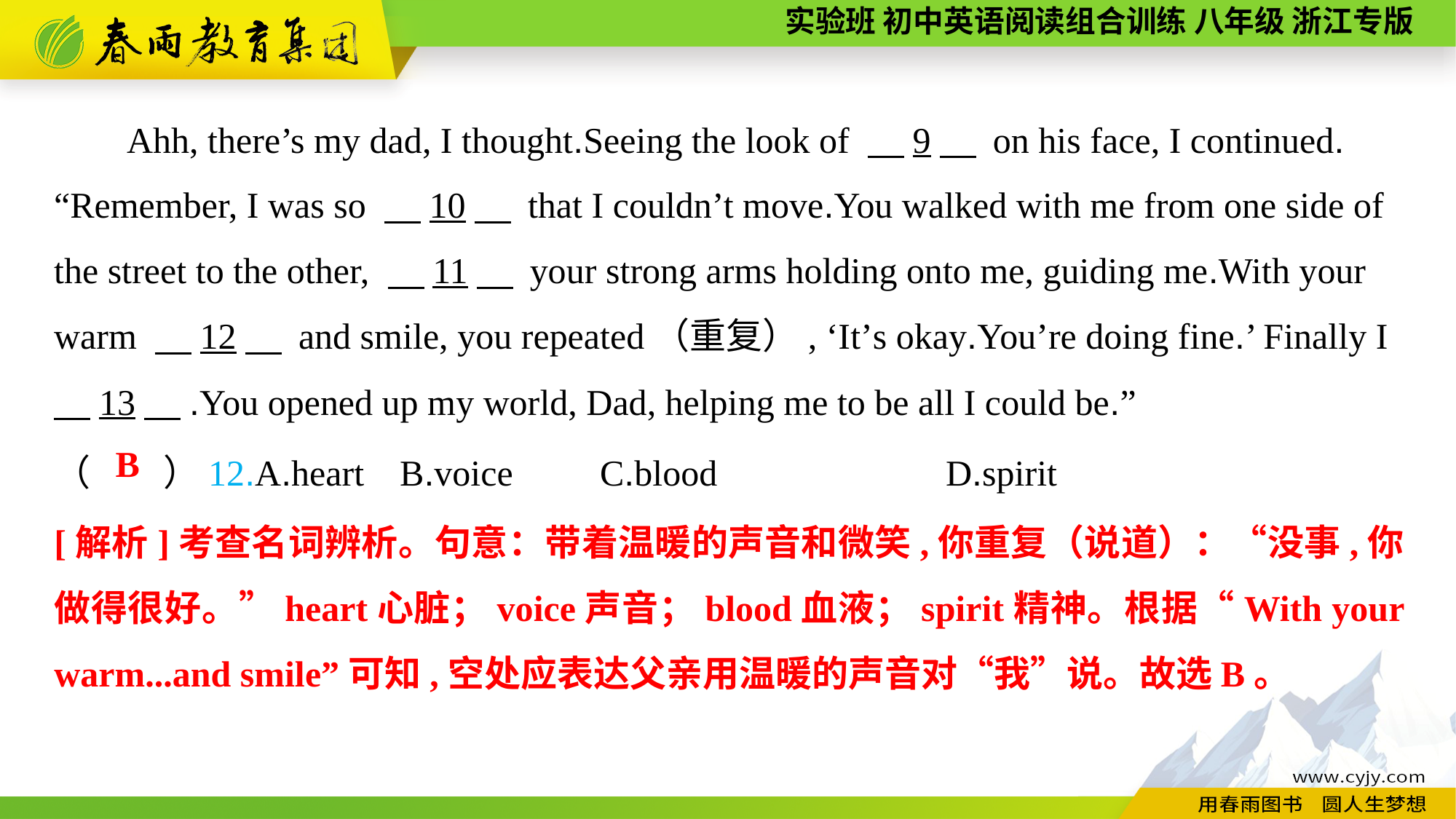

Ahh, there’s my dad, I thought.Seeing the look of 　9　 on his face, I continued.
“Remember, I was so 　10　 that I couldn’t move.You walked with me from one side of the street to the other, 　11　 your strong arms holding onto me, guiding me.With your warm 　12　 and smile, you repeated（重复）, ‘It’s okay.You’re doing fine.’ Finally I
　13　.You opened up my world, Dad, helping me to be all I could be.”
（　　）12.A.heart	  B.voice	C.blood		  D.spirit
B
[解析]考查名词辨析。句意：带着温暖的声音和微笑,你重复（说道）：“没事,你做得很好。”heart心脏；voice声音；blood血液；spirit精神。根据“With your warm...and smile”可知,空处应表达父亲用温暖的声音对“我”说。故选B。